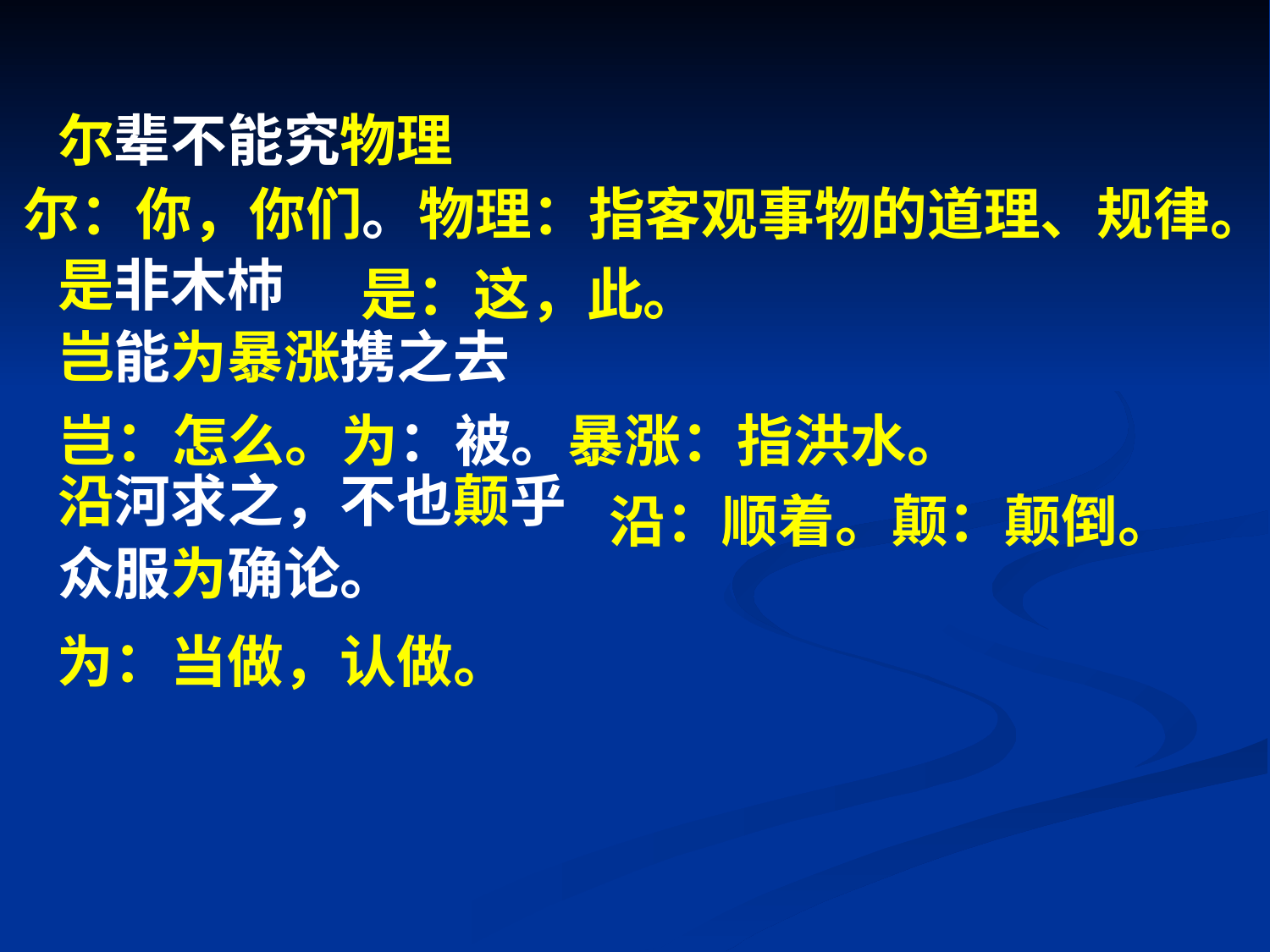

尔辈不能究物理

是非木杮
岂能为暴涨携之去

沿河求之，不也颠乎
众服为确论。

尔：你，你们。物理：指客观事物的道理、规律。
是：这，此。
岂：怎么。为：被。暴涨：指洪水。
沿：顺着。颠：颠倒。
为：当做，认做。